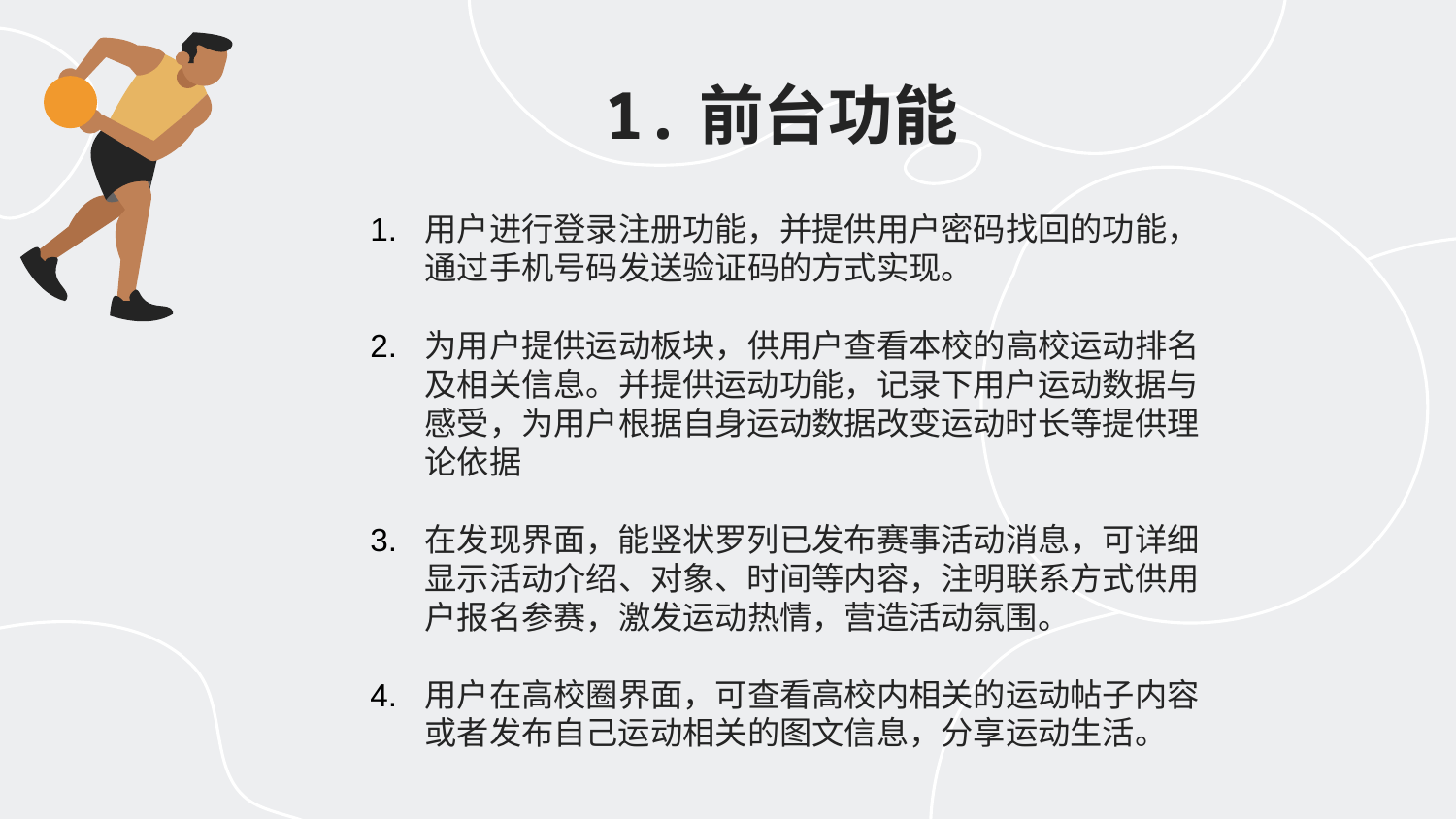

1.前台功能

用户进行登录注册功能，并提供用户密码找回的功能，通过手机号码发送验证码的方式实现。

为用户提供运动板块，供用户查看本校的高校运动排名及相关信息。并提供运动功能，记录下用户运动数据与感受，为用户根据自身运动数据改变运动时长等提供理论依据

在发现界面，能竖状罗列已发布赛事活动消息，可详细显示活动介绍、对象、时间等内容，注明联系方式供用户报名参赛，激发运动热情，营造活动氛围。

用户在高校圈界面，可查看高校内相关的运动帖子内容或者发布自己运动相关的图文信息，分享运动生活。